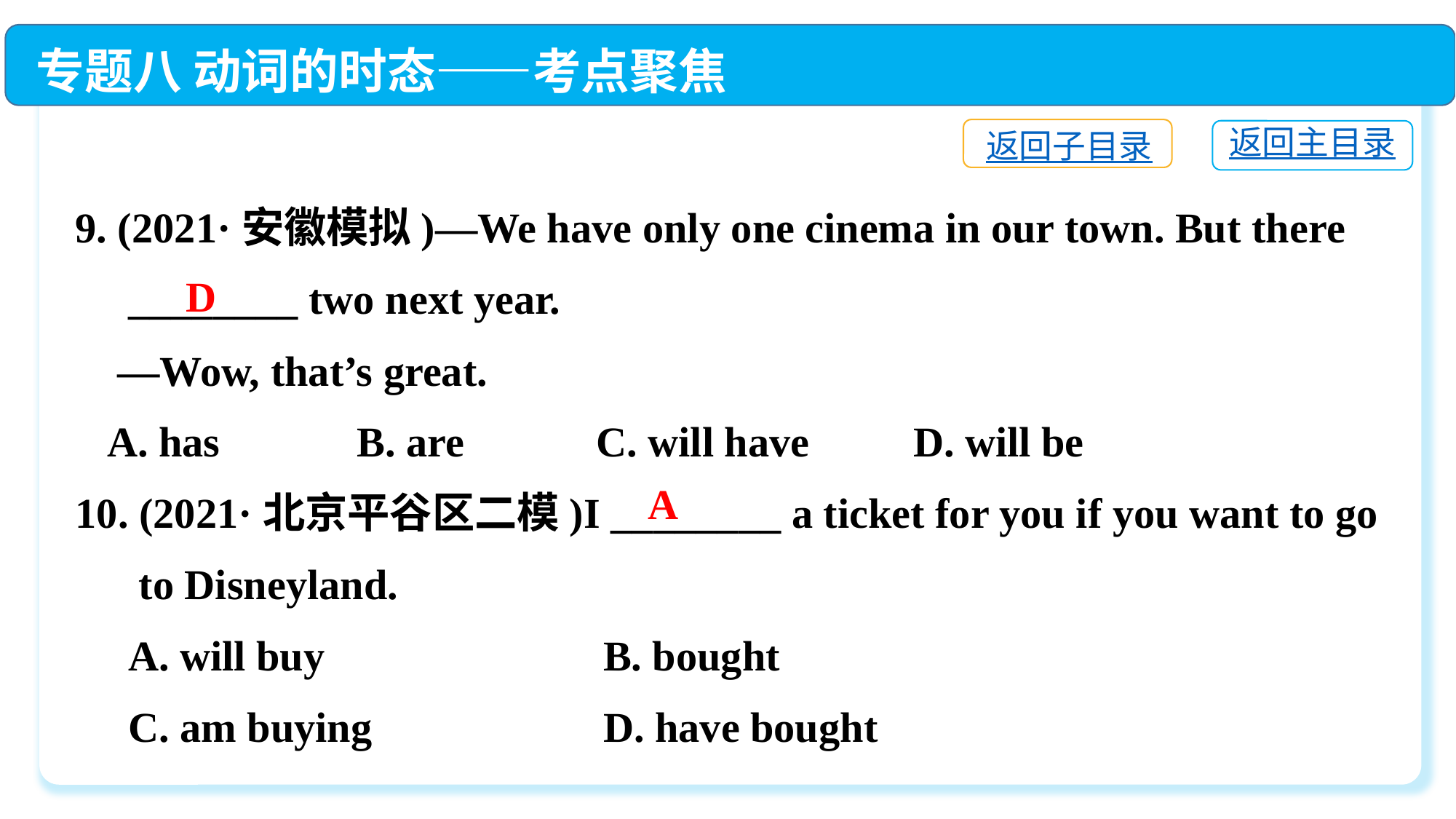

专题八 动词的时态——考点聚焦

返回子目录
返回主目录
9. (2021·安徽模拟)—We have only one cinema in our town. But there
　________ two next year.
    —Wow, that’s great.
   A. has	      B. are	        C. will have	       D. will be
10. (2021·北京平谷区二模)I ________ a ticket for you if you want to go
      to Disneyland.
     A. will buy	                   B. bought
     C. am buying	                   D. have bought

D
A